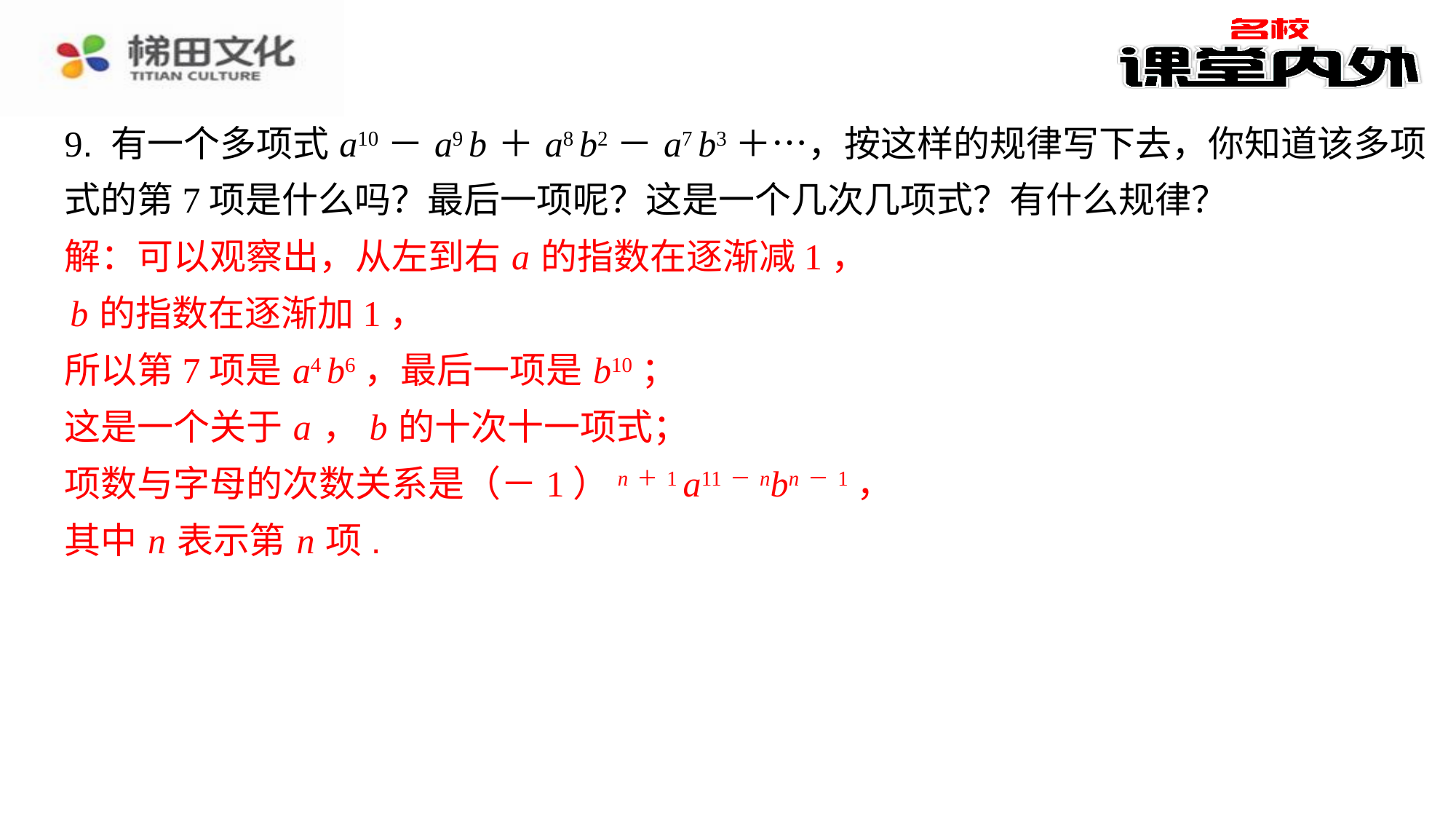

9. 有一个多项式 a10－ a9 b ＋ a8 b2－ a7 b3＋…，按这样的规律写下去，你知道该多项
式的第7项是什么吗？最后一项呢？这是一个几次几项式？有什么规律？
解：可以观察出，从左到右 a 的指数在逐渐减1，
 b 的指数在逐渐加1，
所以第7项是 a4 b6，最后一项是 b10；
这是一个关于 a ， b 的十次十一项式；
项数与字母的次数关系是（－1） n＋1 a11－ nbn－1，
其中 n 表示第 n 项.
解：可以观察出，从左到右 a 的指数在逐渐减1，
b 的指数在逐渐加1，
所以第7项是 a4 b6，最后一项是 b10；
这是一个关于 a ， b 的十次十一项式；
项数与字母的次数关系是（－1） n＋1 a11－ nbn－1，
其中 n 表示第 n 项.